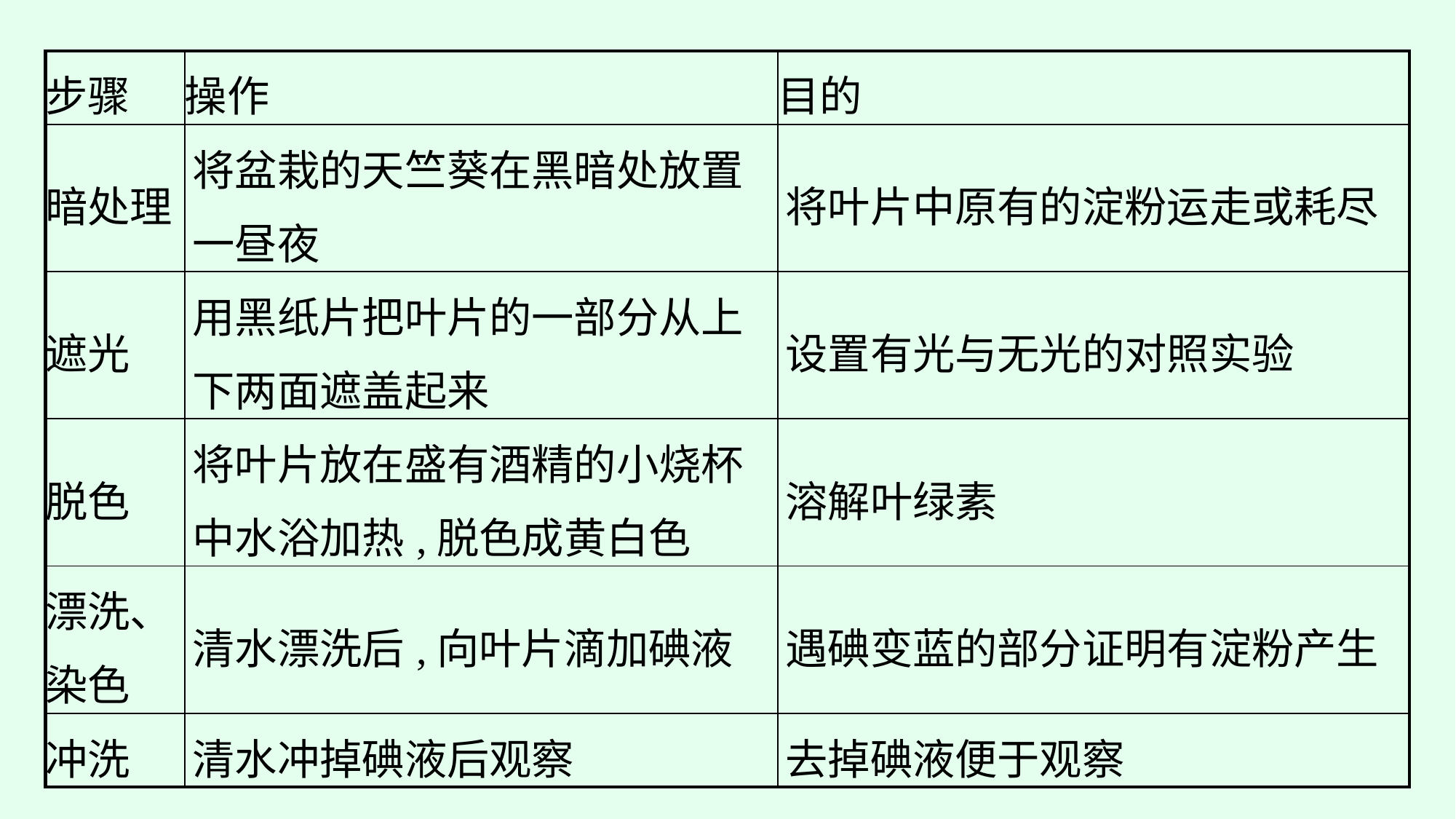

| 步骤 | 操作 | 目的 |
| --- | --- | --- |
| 暗处理 | 将盆栽的天竺葵在黑暗处放置一昼夜 | 将叶片中原有的淀粉运走或耗尽 |
| 遮光 | 用黑纸片把叶片的一部分从上下两面遮盖起来 | 设置有光与无光的对照实验 |
| 脱色 | 将叶片放在盛有酒精的小烧杯中水浴加热,脱色成黄白色 | 溶解叶绿素 |
| 漂洗、 染色 | 清水漂洗后,向叶片滴加碘液 | 遇碘变蓝的部分证明有淀粉产生 |
| 冲洗 | 清水冲掉碘液后观察 | 去掉碘液便于观察 |